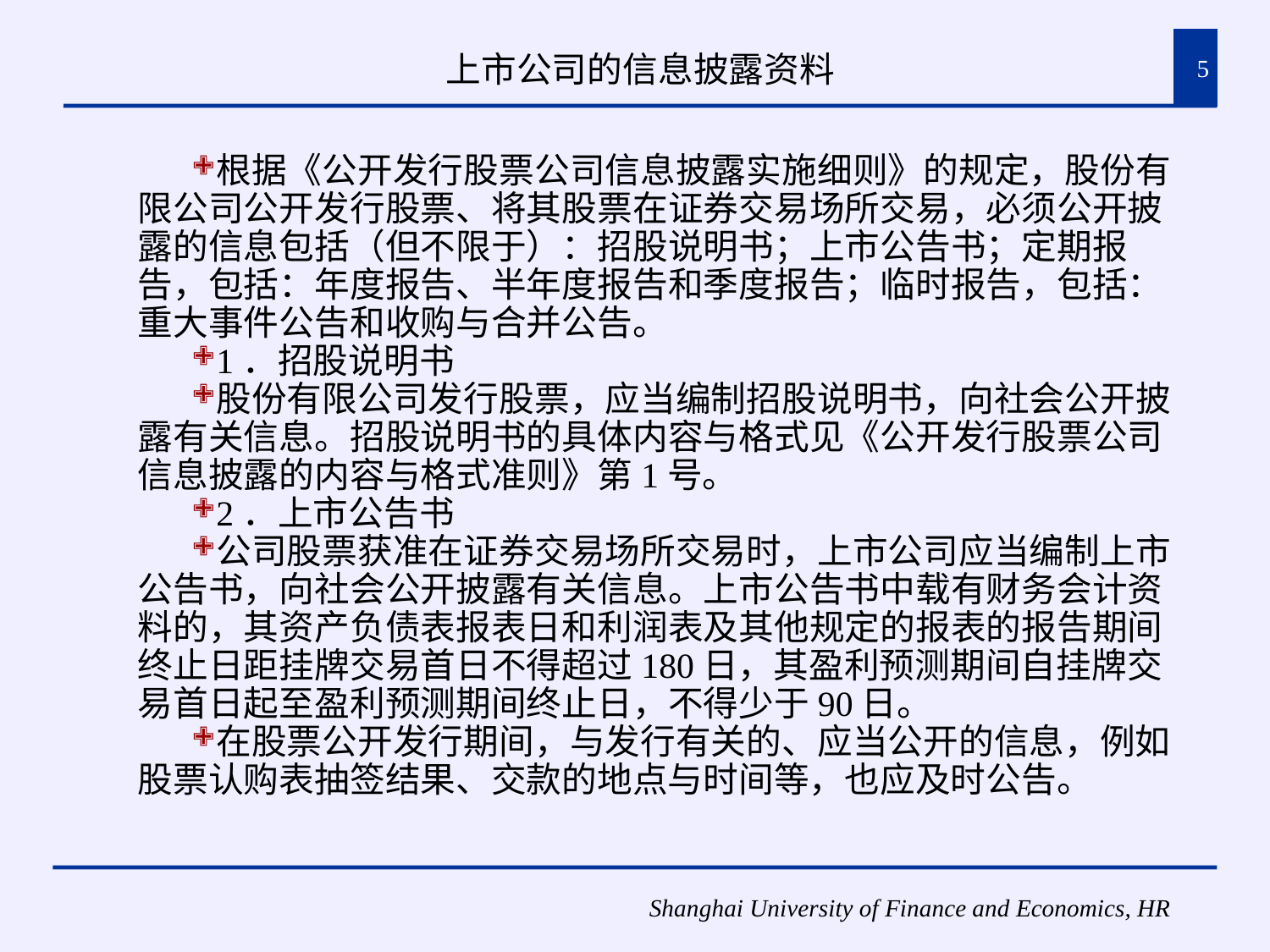

# 上市公司的信息披露资料
5
根据《公开发行股票公司信息披露实施细则》的规定，股份有限公司公开发行股票、将其股票在证券交易场所交易，必须公开披露的信息包括（但不限于）：招股说明书；上市公告书；定期报告，包括：年度报告、半年度报告和季度报告；临时报告，包括：重大事件公告和收购与合并公告。
1．招股说明书
股份有限公司发行股票，应当编制招股说明书，向社会公开披露有关信息。招股说明书的具体内容与格式见《公开发行股票公司信息披露的内容与格式准则》第1号。
2．上市公告书
公司股票获准在证券交易场所交易时，上市公司应当编制上市公告书，向社会公开披露有关信息。上市公告书中载有财务会计资料的，其资产负债表报表日和利润表及其他规定的报表的报告期间终止日距挂牌交易首日不得超过180日，其盈利预测期间自挂牌交易首日起至盈利预测期间终止日，不得少于90日。
在股票公开发行期间，与发行有关的、应当公开的信息，例如股票认购表抽签结果、交款的地点与时间等，也应及时公告。